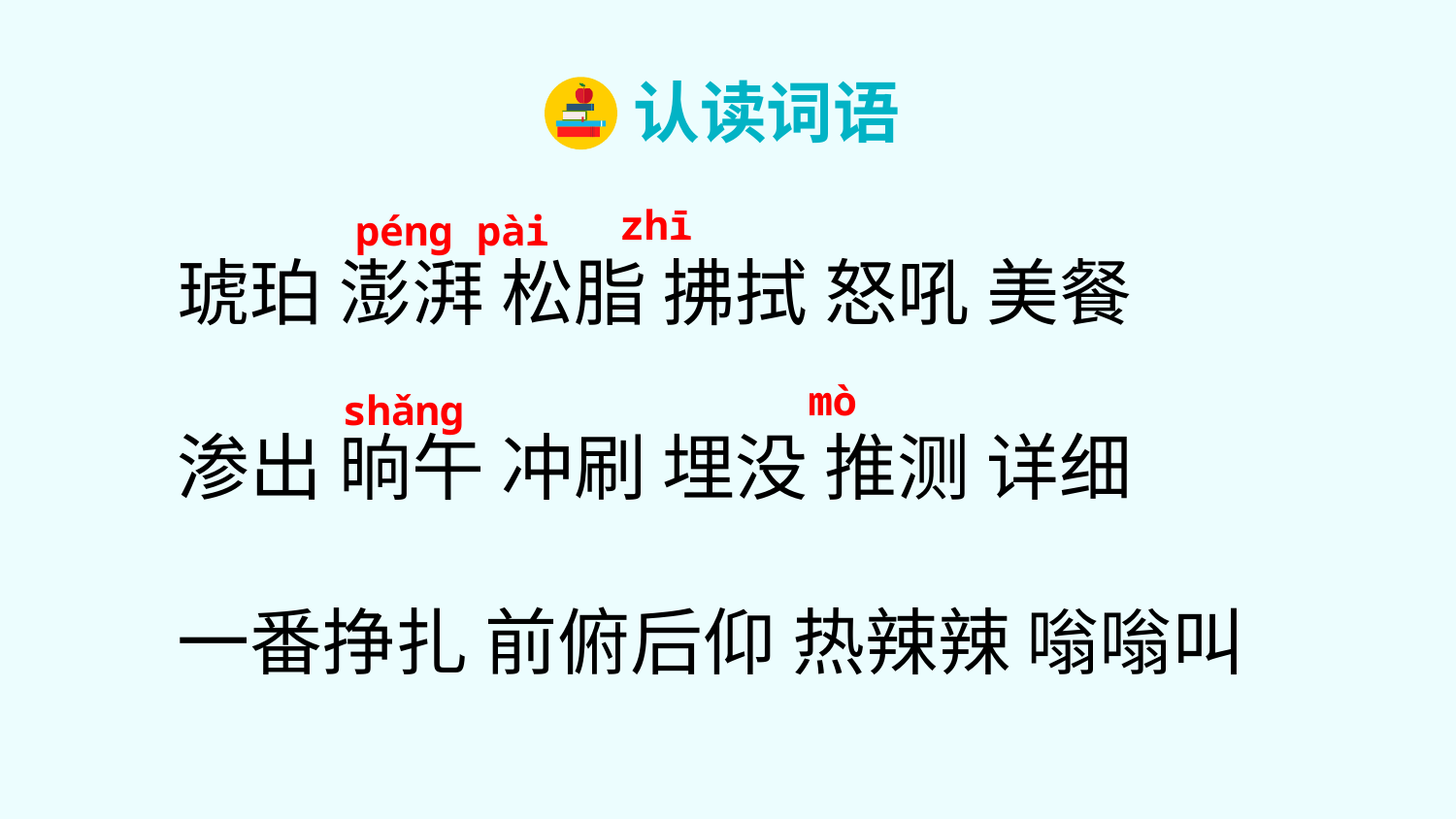

认读词语

zhī
 péng pài
琥珀 澎湃 松脂 拂拭 怒吼 美餐

渗出 晌午 冲刷 埋没 推测 详细

一番挣扎 前俯后仰 热辣辣 嗡嗡叫
mò
shǎng